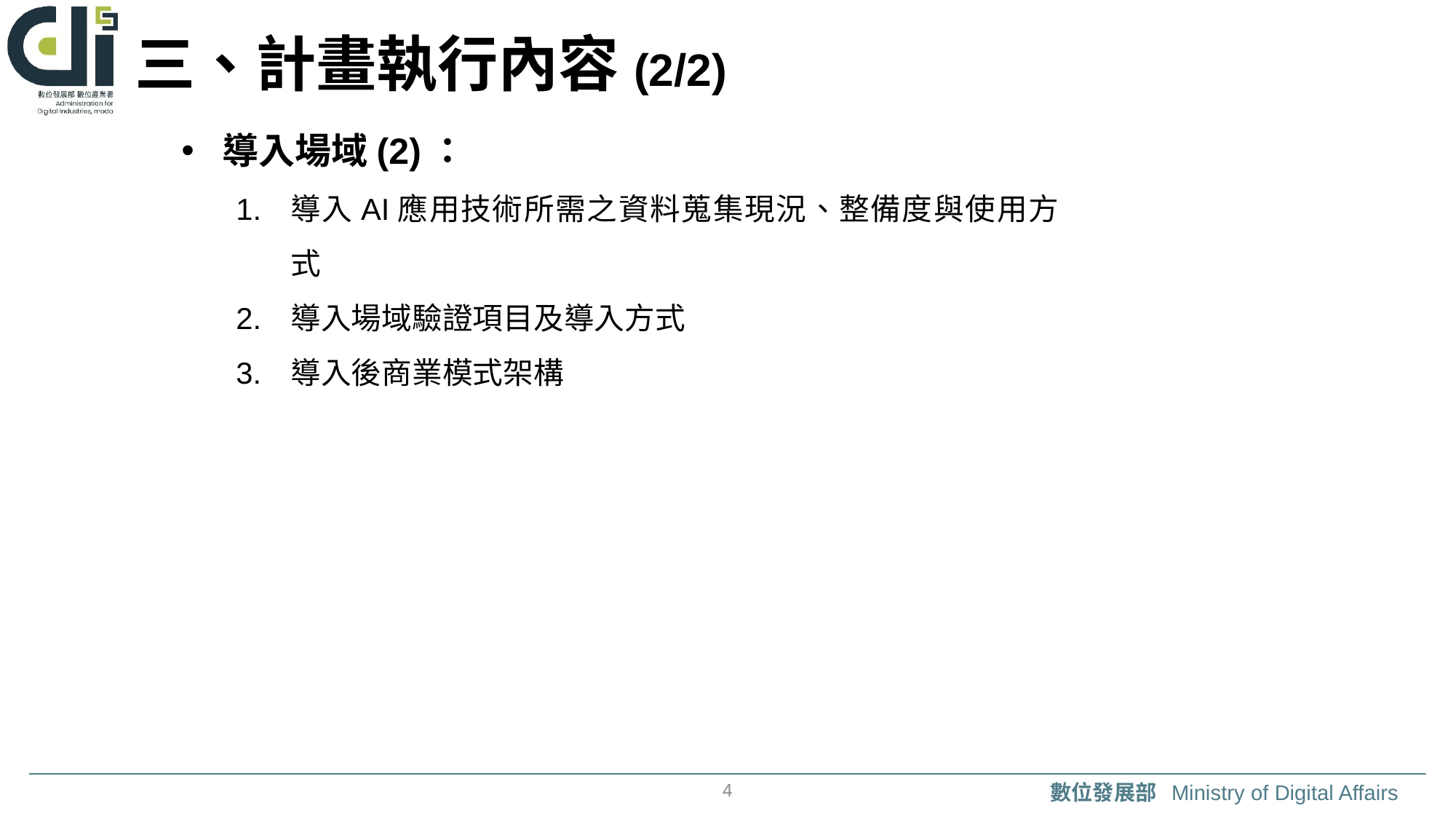

# 三、計畫執行內容(2/2)
導入場域(2)：
導入AI應用技術所需之資料蒐集現況、整備度與使用方式
導入場域驗證項目及導入方式
導入後商業模式架構
4